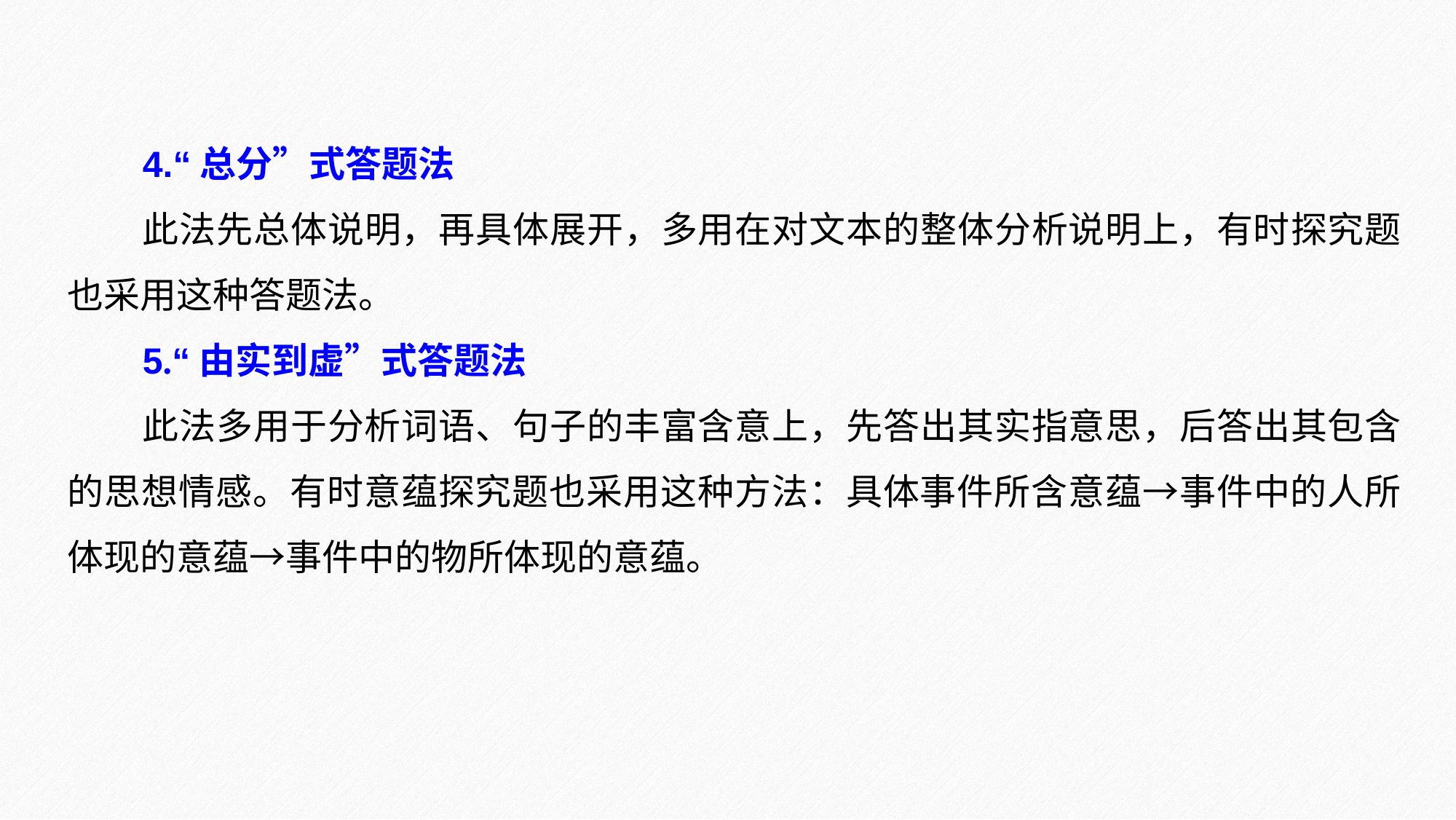

4.“总分”式答题法
此法先总体说明，再具体展开，多用在对文本的整体分析说明上，有时探究题也采用这种答题法。
5.“由实到虚”式答题法
此法多用于分析词语、句子的丰富含意上，先答出其实指意思，后答出其包含的思想情感。有时意蕴探究题也采用这种方法：具体事件所含意蕴→事件中的人所体现的意蕴→事件中的物所体现的意蕴。